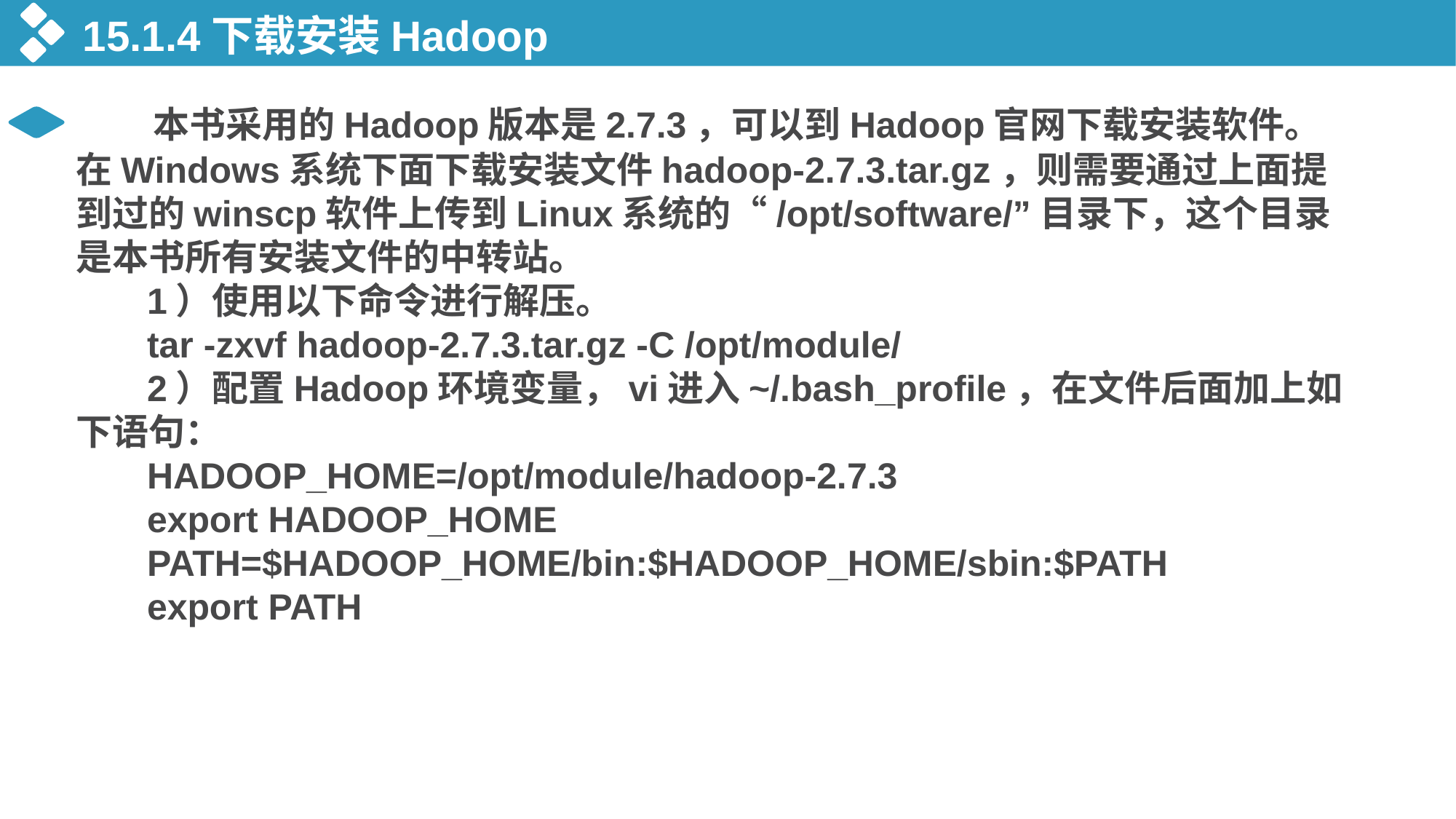

15.1.4下载安装Hadoop
       本书采用的Hadoop版本是2.7.3，可以到Hadoop官网下载安装软件。在Windows系统下面下载安装文件hadoop-2.7.3.tar.gz，则需要通过上面提到过的winscp软件上传到Linux系统的“/opt/software/”目录下，这个目录是本书所有安装文件的中转站。
       1）使用以下命令进行解压。
       tar -zxvf hadoop-2.7.3.tar.gz -C /opt/module/
       2）配置Hadoop环境变量，vi进入~/.bash_profile，在文件后面加上如下语句：
       HADOOP_HOME=/opt/module/hadoop-2.7.3
       export HADOOP_HOME
       PATH=$HADOOP_HOME/bin:$HADOOP_HOME/sbin:$PATH
       export PATH